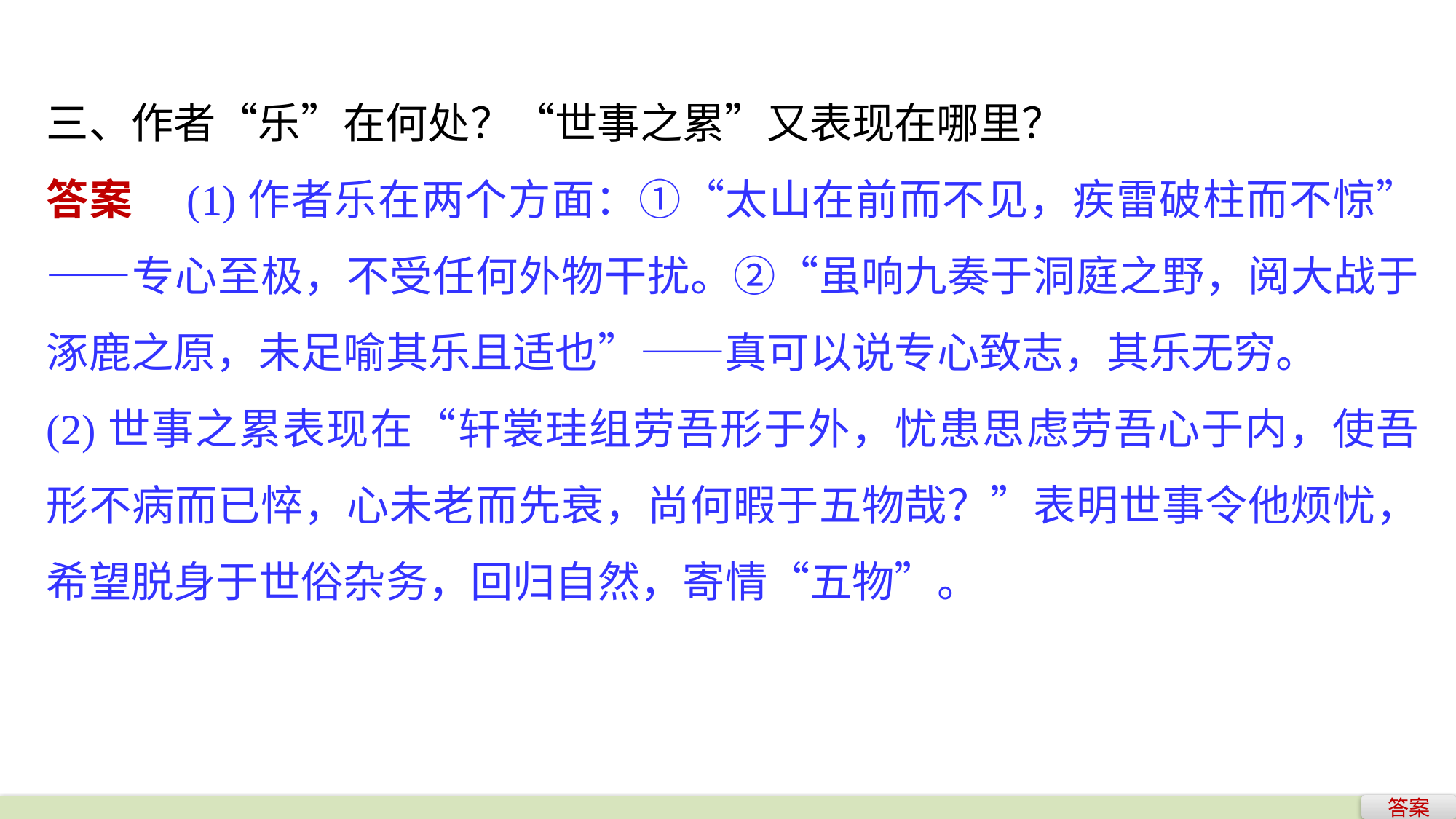

三、作者“乐”在何处？“世事之累”又表现在哪里？
答案　(1)作者乐在两个方面：①“太山在前而不见，疾雷破柱而不惊”——专心至极，不受任何外物干扰。②“虽响九奏于洞庭之野，阅大战于涿鹿之原，未足喻其乐且适也”——真可以说专心致志，其乐无穷。
(2)世事之累表现在“轩裳珪组劳吾形于外，忧患思虑劳吾心于内，使吾形不病而已悴，心未老而先衰，尚何暇于五物哉？”表明世事令他烦忧，希望脱身于世俗杂务，回归自然，寄情“五物”。
答案